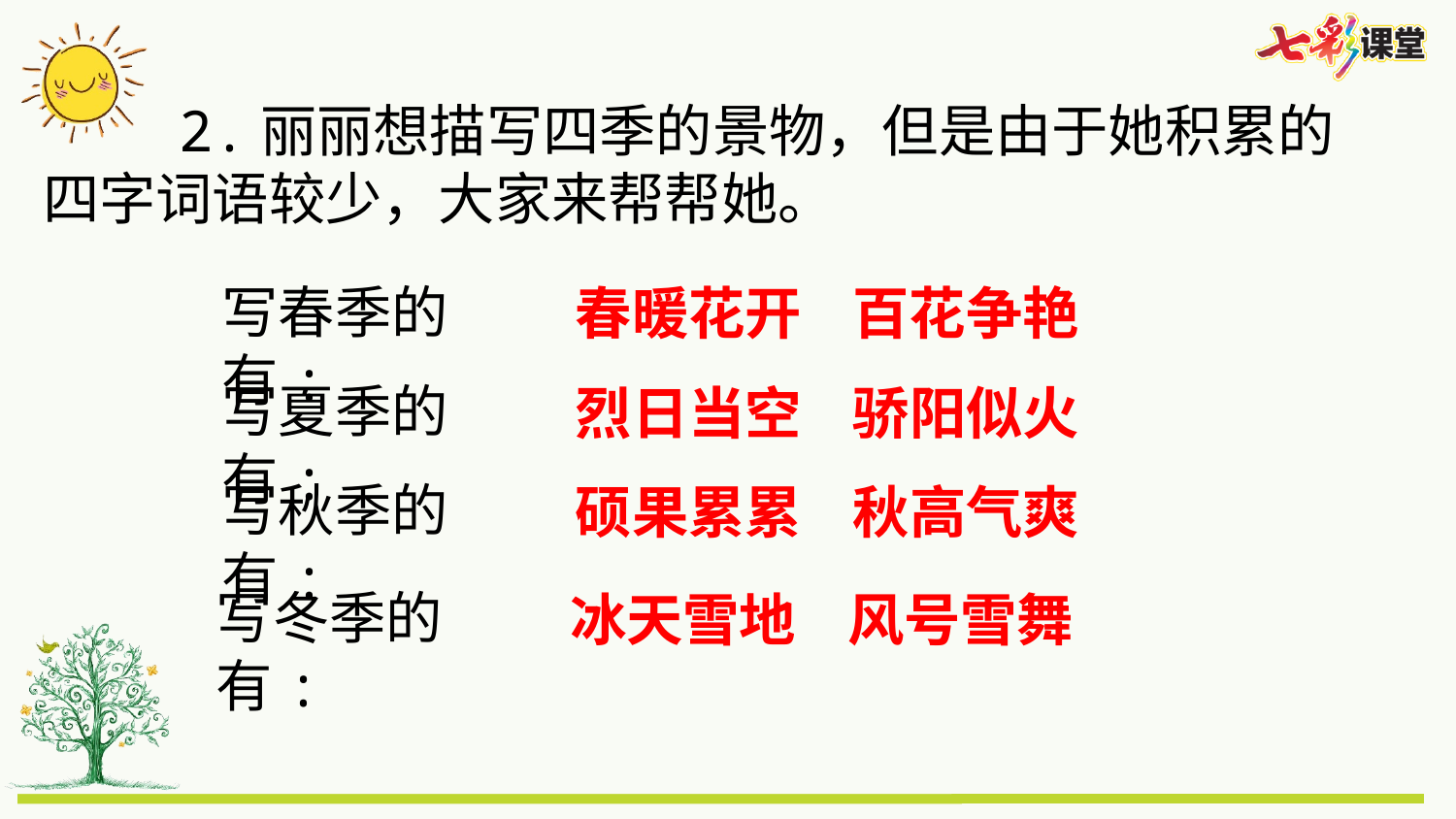

2.丽丽想描写四季的景物，但是由于她积累的四字词语较少，大家来帮帮她。
写春季的有:
春暖花开    百花争艳
写夏季的有:
烈日当空    骄阳似火
写秋季的有:
硕果累累    秋高气爽
写冬季的有:
冰天雪地    风号雪舞